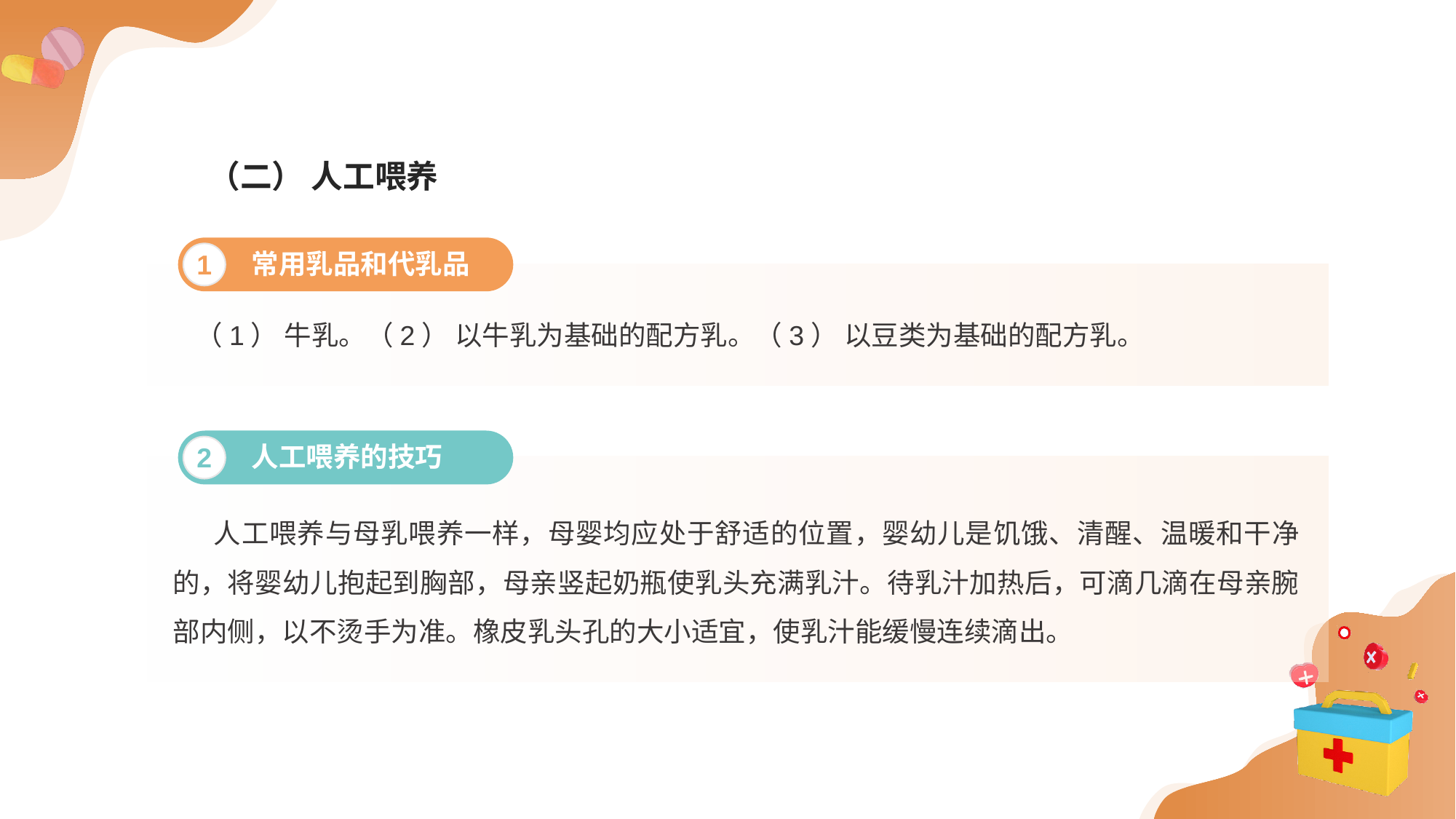

（二） 人工喂养

常用乳品和代乳品

1

（1） 牛乳。（2） 以牛乳为基础的配方乳。（3） 以豆类为基础的配方乳。

人工喂养的技巧

2

     人工喂养与母乳喂养一样，母婴均应处于舒适的位置，婴幼儿是饥饿、清醒、温暖和干净的，将婴幼儿抱起到胸部，母亲竖起奶瓶使乳头充满乳汁。待乳汁加热后，可滴几滴在母亲腕部内侧，以不烫手为准。橡皮乳头孔的大小适宜，使乳汁能缓慢连续滴出。